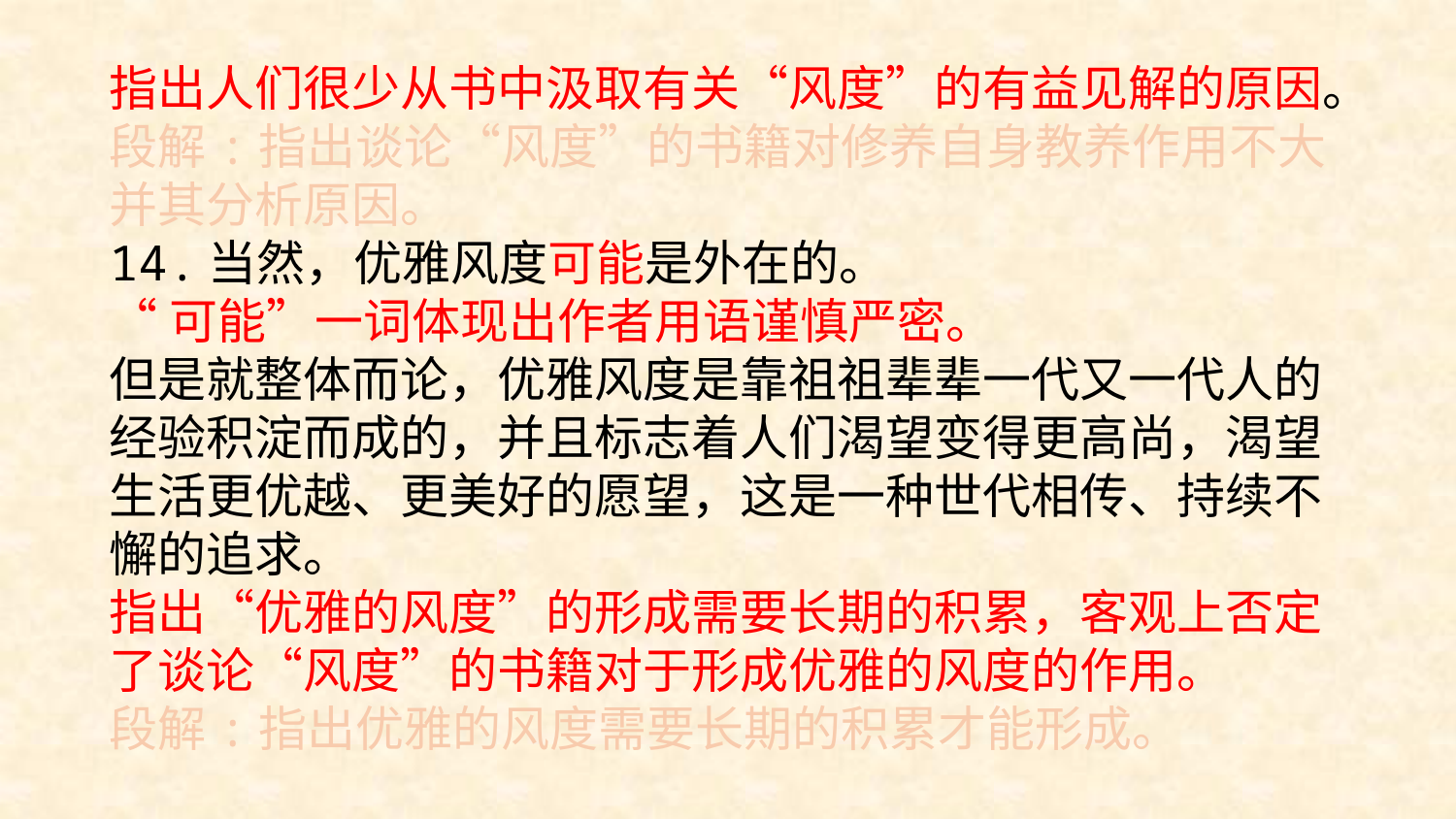

指出人们很少从书中汲取有关“风度”的有益见解的原因。
段解:指出谈论“风度”的书籍对修养自身教养作用不大并其分析原因。
14.当然，优雅风度可能是外在的。
“可能”一词体现出作者用语谨慎严密。
但是就整体而论，优雅风度是靠祖祖辈辈一代又一代人的经验积淀而成的，并且标志着人们渴望变得更高尚，渴望生活更优越、更美好的愿望，这是一种世代相传、持续不懈的追求。
指出“优雅的风度”的形成需要长期的积累，客观上否定了谈论“风度”的书籍对于形成优雅的风度的作用。
段解:指出优雅的风度需要长期的积累才能形成。